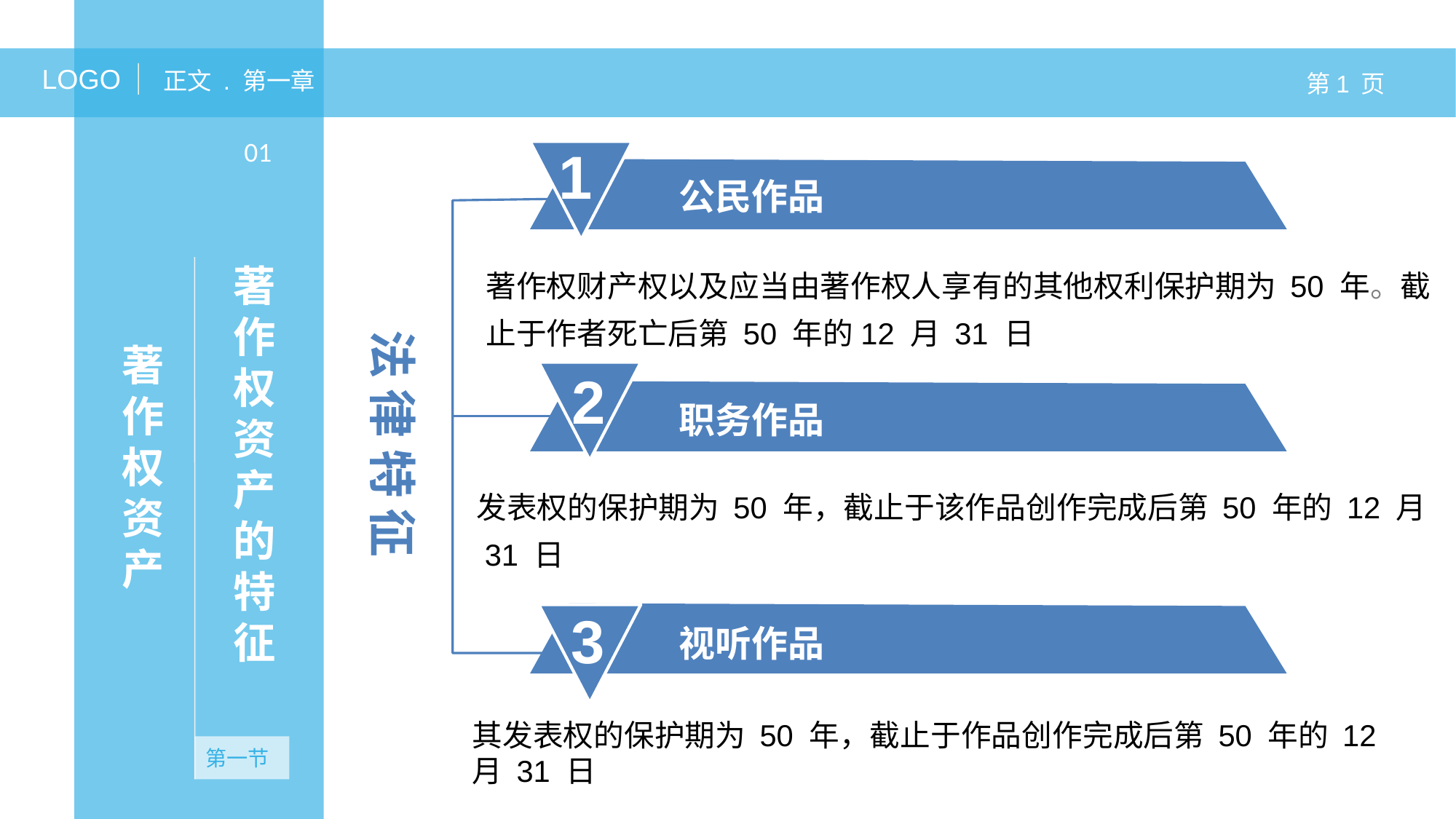

LOGO
正文 . 第一章

第1 页
01
1

公民作品

著作权财产权以及应当由著作权人享有的其他权利保护期为 50 年。截止于作者死亡后第 50 年的12 月 31 日
著作权资产的特征

法 律 特 征
著作权资产

2

职务作品
发表权的保护期为 50 年，截止于该作品创作完成后第 50 年的 12 月
 31 日
3

视听作品
其发表权的保护期为 50 年，截止于作品创作完成后第 50 年的 12 月 31 日
第一节